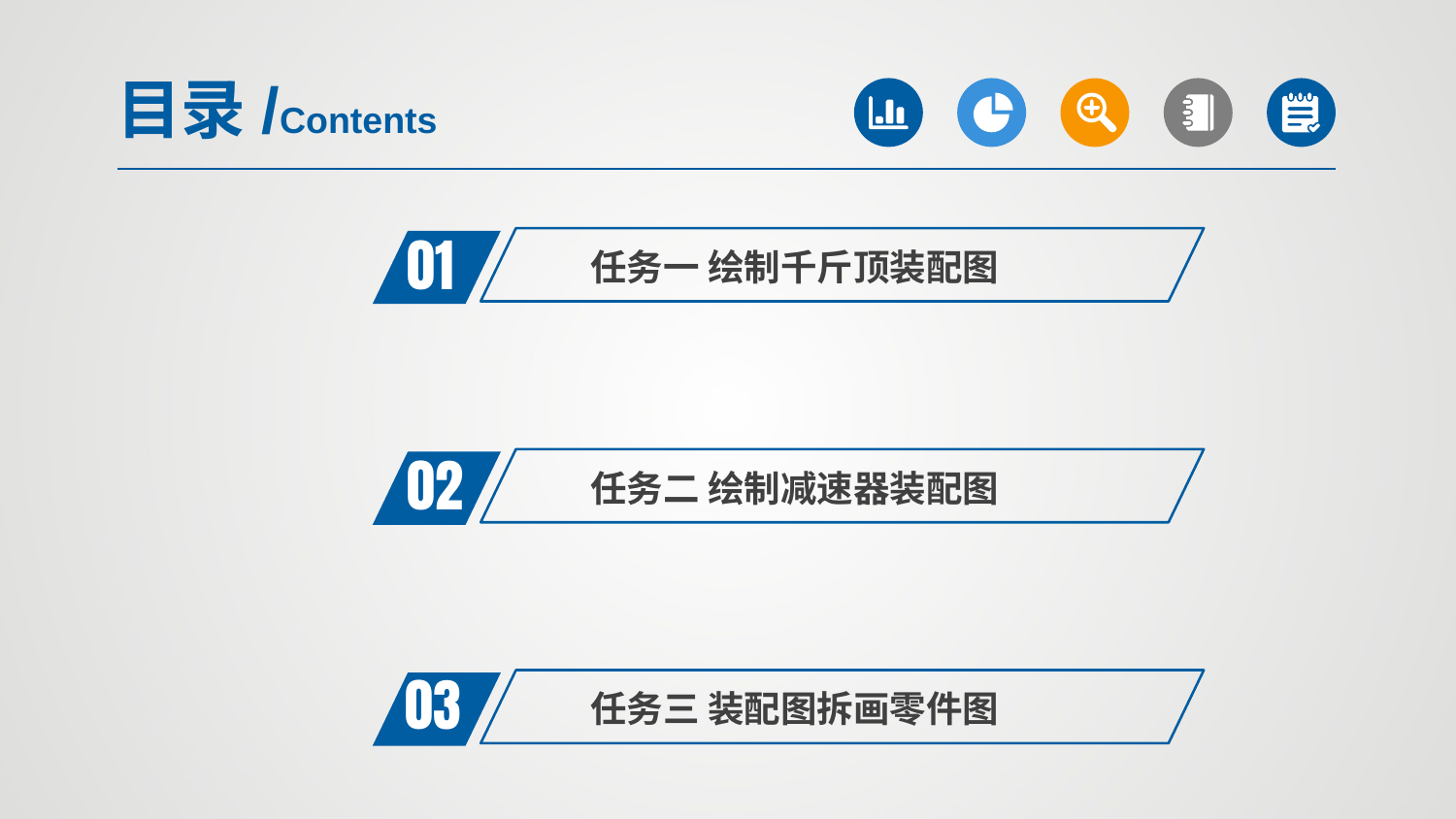

目录/Contents

01

任务一 绘制千斤顶装配图
02

任务二 绘制减速器装配图
03

任务三 装配图拆画零件图